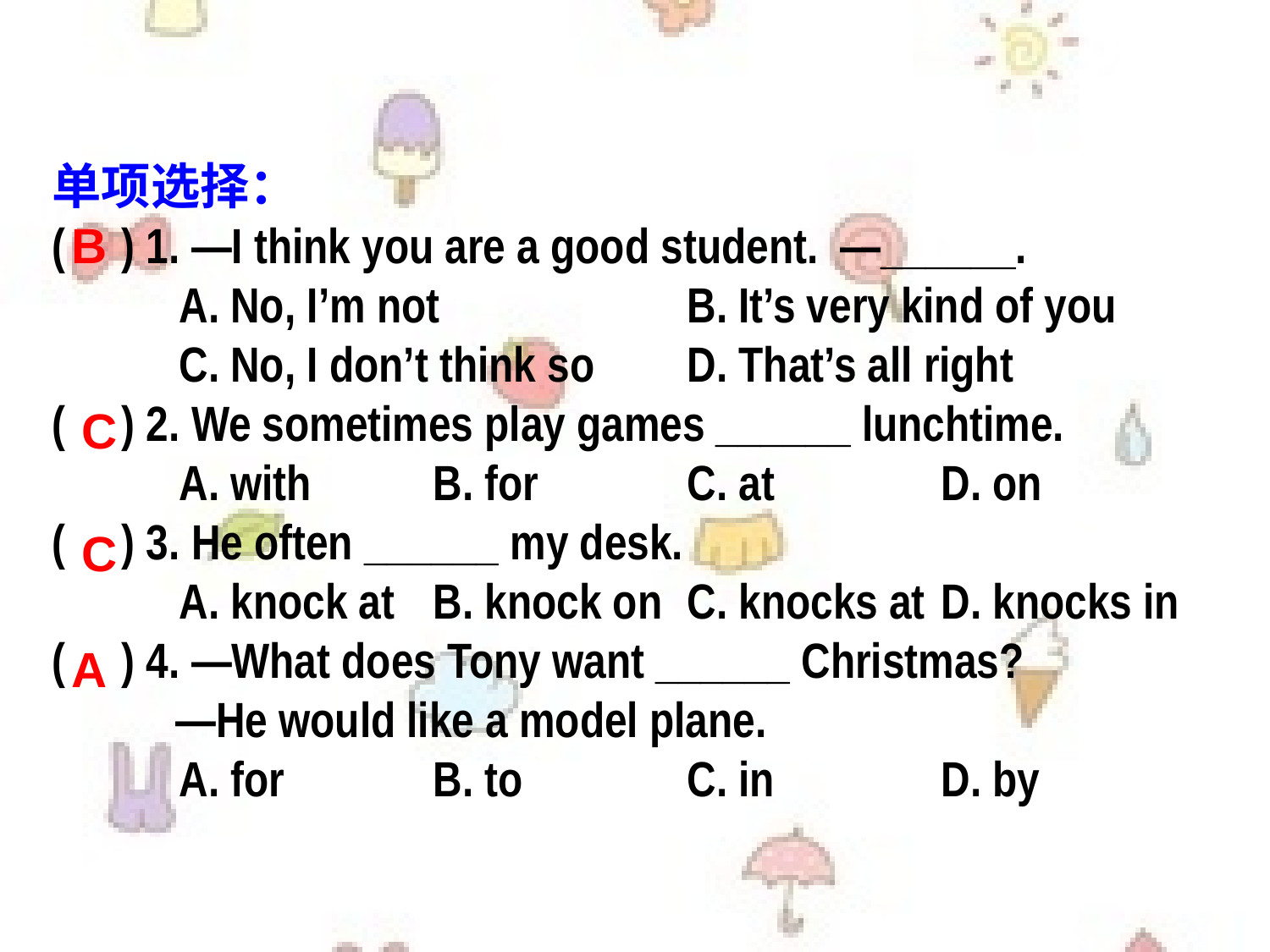

单项选择：
(     ) 1. —I think you are a good student.  —______.
	A. No, I’m not   		B. It’s very kind of you
	C. No, I don’t think so   	D. That’s all right
(     ) 2. We sometimes play games ______ lunchtime.
	A. with   	B. for    	C. at    	D. on
(     ) 3. He often ______ my desk.
	A. knock at 	B. knock on	C. knocks at	D. knocks in
(     ) 4. —What does Tony want ______ Christmas?
           —He would like a model plane.
	A. for    	B. to    	C. in    	D. by
B
C
C
A